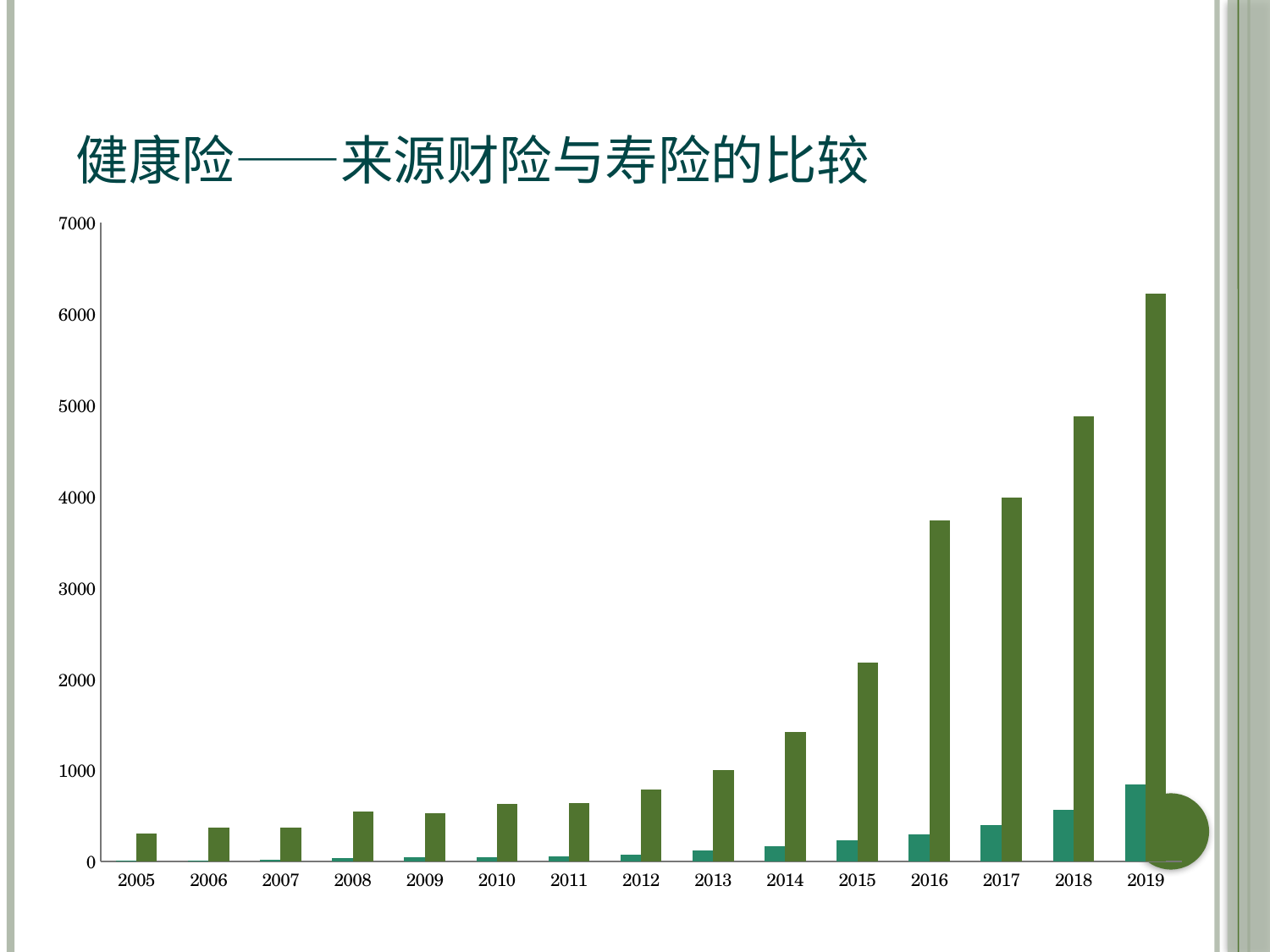

# 健康险——来源财险与寿险的比较

### Chart

| Category |  |  |
|---|---|---|
| 2005 | 5.0 | 307.0 |
| 2006 | 9.0 | 368.0 |
| 2007 | 14.4 | 369.7 |
| 2008 | 36.8 | 548.7 |
| 2009 | 43.1 | 530.8 |
| 2010 | 45.7 | 631.7 |
| 2011 | 56.1 | 635.6 |
| 2012 | 72.4 | 790.4 |
| 2013 | 118.0 | 1005.5 |
| 2014 | 169.1 | 1418.1 |
| 2015 | 228.3 | 2182.1 |
| 2016 | 293.67 | 3739.54 |
| 2017 | 394.1 | 3992.5 |
| 2018 | 569.03 | 4879.1 |
| 2019 | 840.3 | 6225.7 |